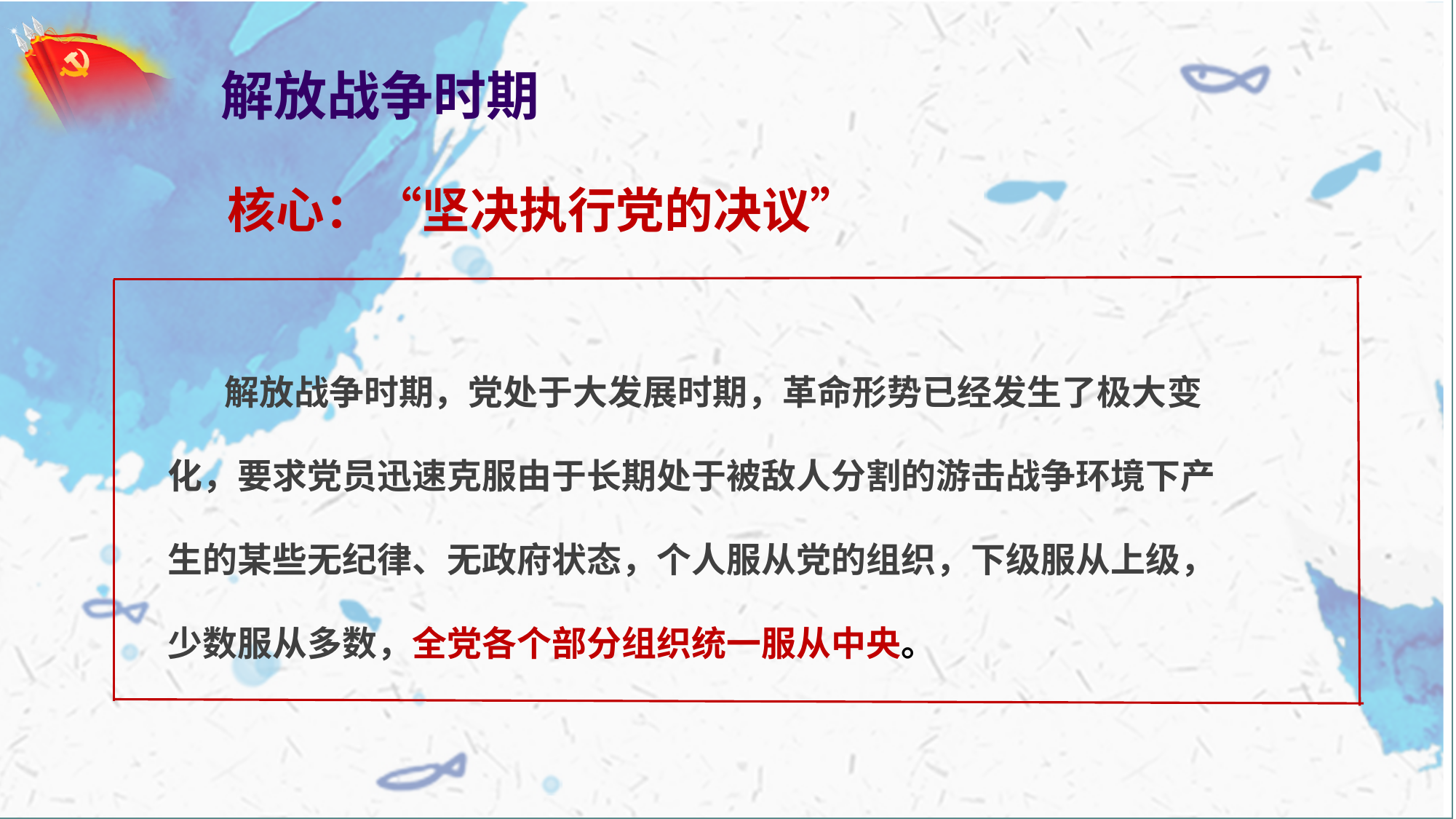

解放战争时期
核心：“坚决执行党的决议”
      解放战争时期，党处于大发展时期，革命形势已经发生了极大变化，要求党员迅速克服由于长期处于被敌人分割的游击战争环境下产生的某些无纪律、无政府状态，个人服从党的组织，下级服从上级，少数服从多数，全党各个部分组织统一服从中央。